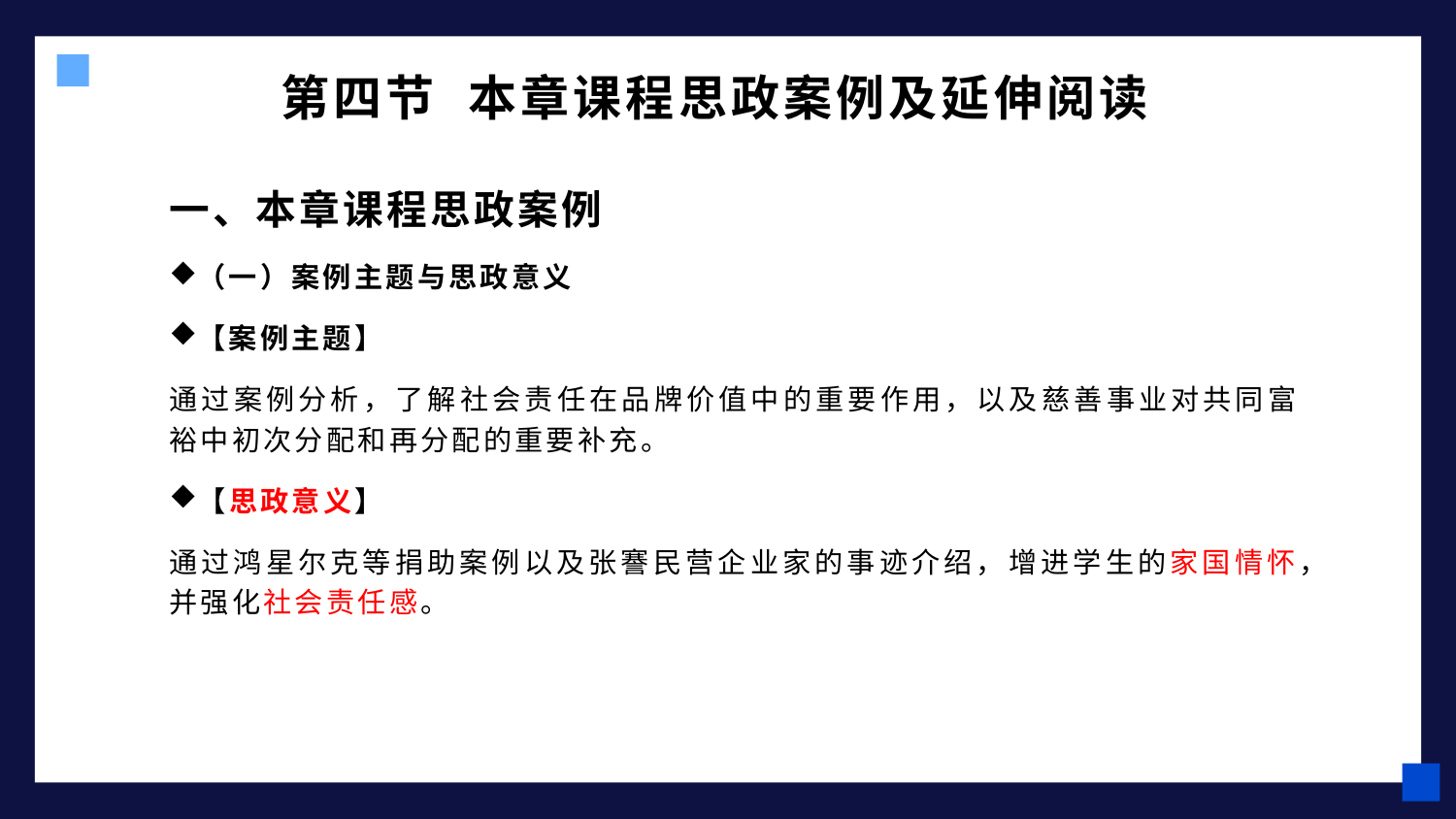

# 第四节  本章课程思政案例及延伸阅读
一、本章课程思政案例
（一）案例主题与思政意义
【案例主题】
通过案例分析，了解社会责任在品牌价值中的重要作用，以及慈善事业对共同富裕中初次分配和再分配的重要补充。
【思政意义】
通过鸿星尔克等捐助案例以及张謇民营企业家的事迹介绍，增进学生的家国情怀，并强化社会责任感。